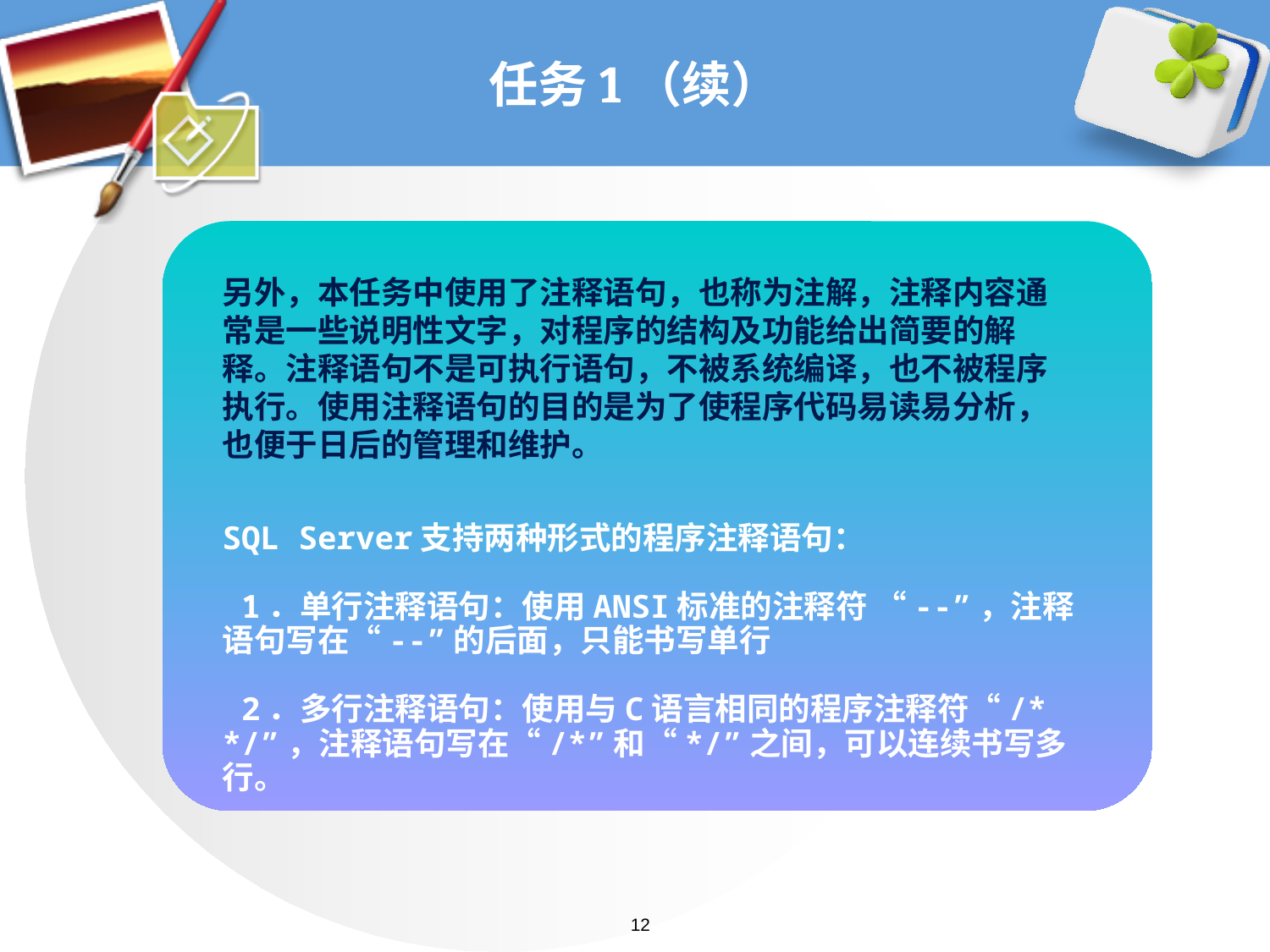

# 任务1（续）

另外，本任务中使用了注释语句，也称为注解，注释内容通常是一些说明性文字，对程序的结构及功能给出简要的解释。注释语句不是可执行语句，不被系统编译，也不被程序执行。使用注释语句的目的是为了使程序代码易读易分析，也便于日后的管理和维护。
SQL Server支持两种形式的程序注释语句：

 1．单行注释语句：使用ANSI标准的注释符 “--”，注释语句写在“--”的后面，只能书写单行

 2．多行注释语句：使用与C语言相同的程序注释符“/*  */”，注释语句写在“/*”和“*/”之间，可以连续书写多行。
12